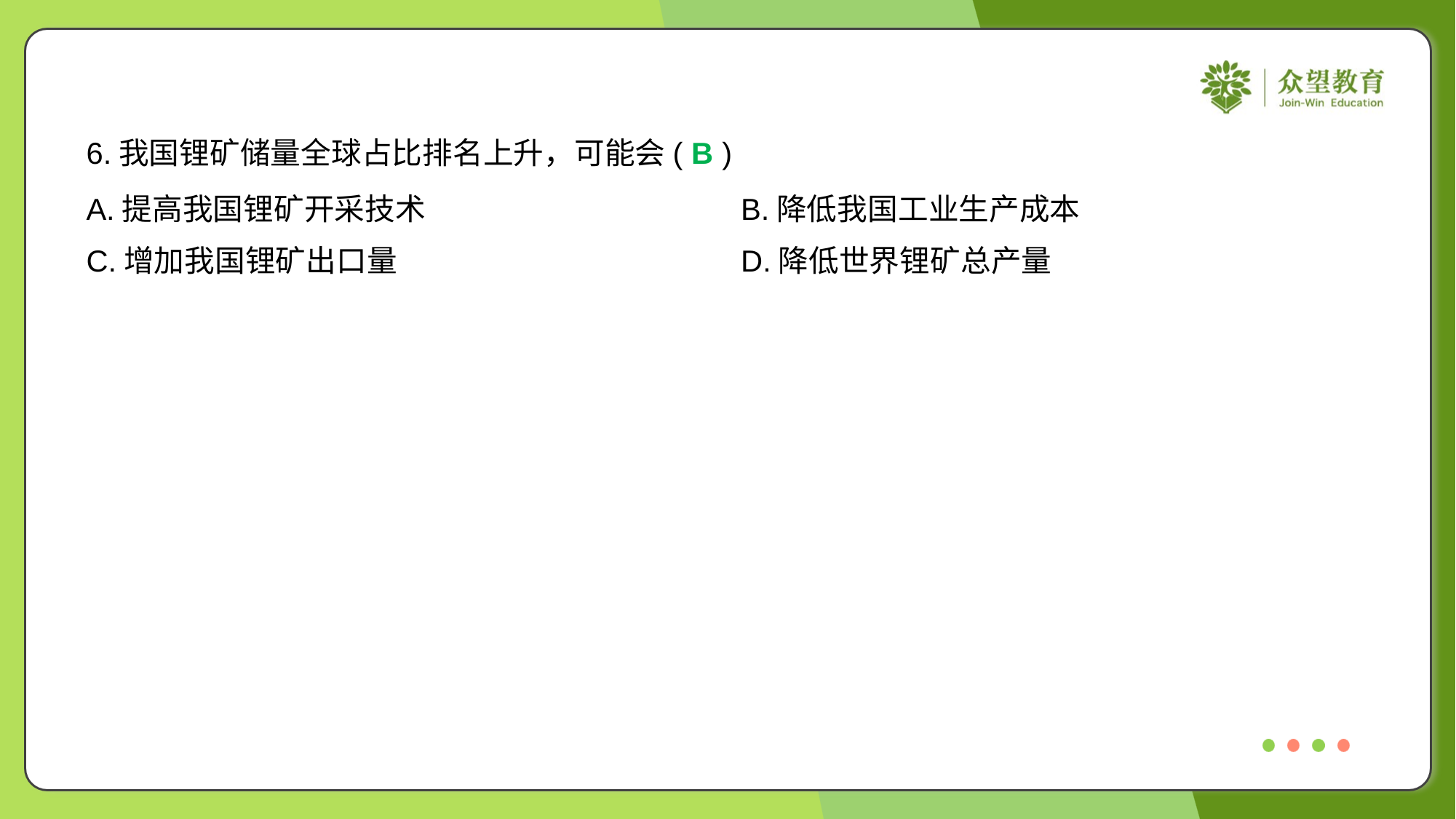

6.我国锂矿储量全球占比排名上升，可能会(     )
B
A.提高我国锂矿开采技术	B.降低我国工业生产成本
C.增加我国锂矿出口量	D.降低世界锂矿总产量